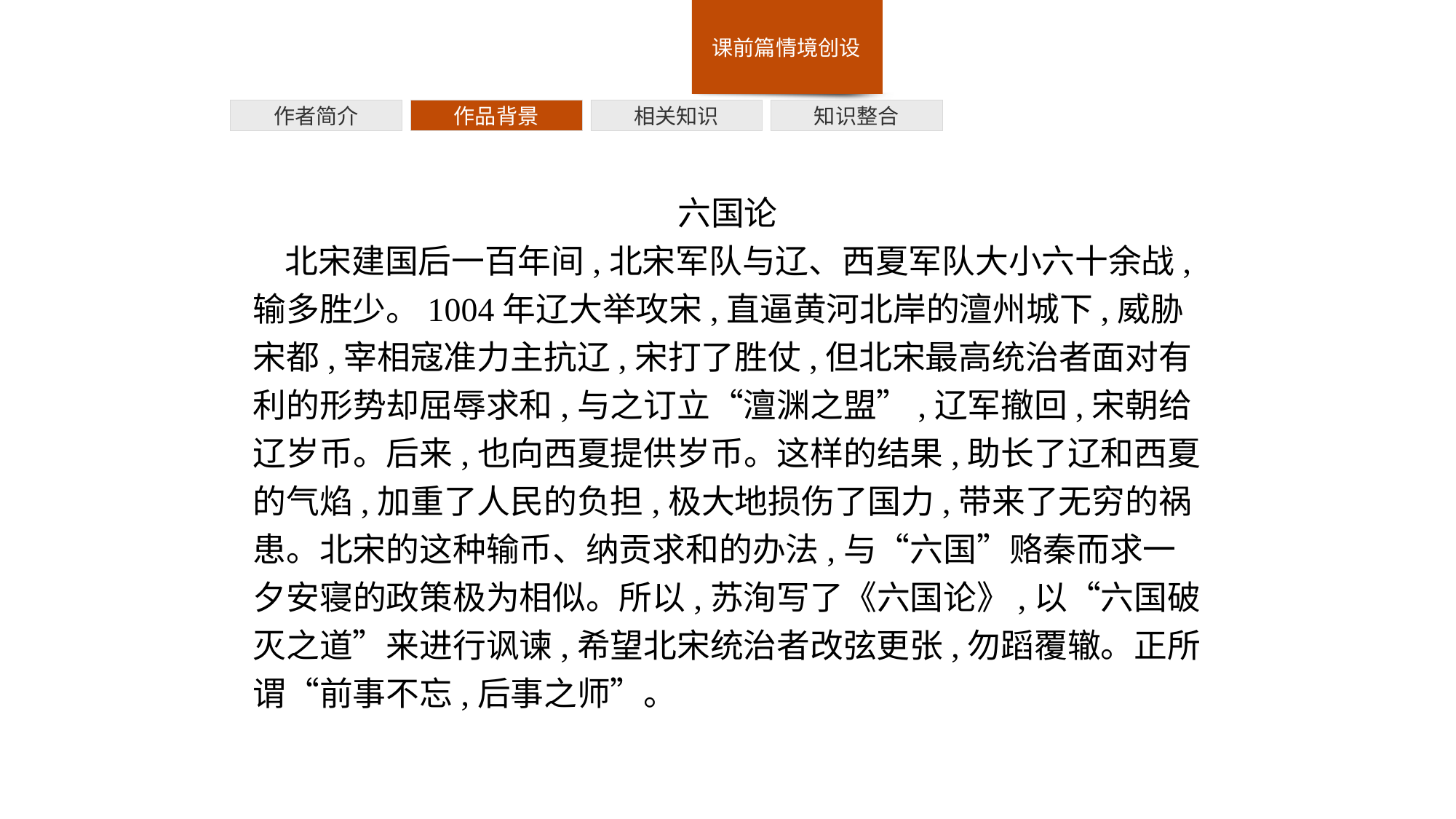

作者简介
作品背景
相关知识
知识整合
六国论
北宋建国后一百年间,北宋军队与辽、西夏军队大小六十余战,输多胜少。1004年辽大举攻宋,直逼黄河北岸的澶州城下,威胁宋都,宰相寇准力主抗辽,宋打了胜仗,但北宋最高统治者面对有利的形势却屈辱求和,与之订立“澶渊之盟”,辽军撤回,宋朝给辽岁币。后来,也向西夏提供岁币。这样的结果,助长了辽和西夏的气焰,加重了人民的负担,极大地损伤了国力,带来了无穷的祸患。北宋的这种输币、纳贡求和的办法,与“六国”赂秦而求一夕安寝的政策极为相似。所以,苏洵写了《六国论》,以“六国破灭之道”来进行讽谏,希望北宋统治者改弦更张,勿蹈覆辙。正所谓“前事不忘,后事之师”。